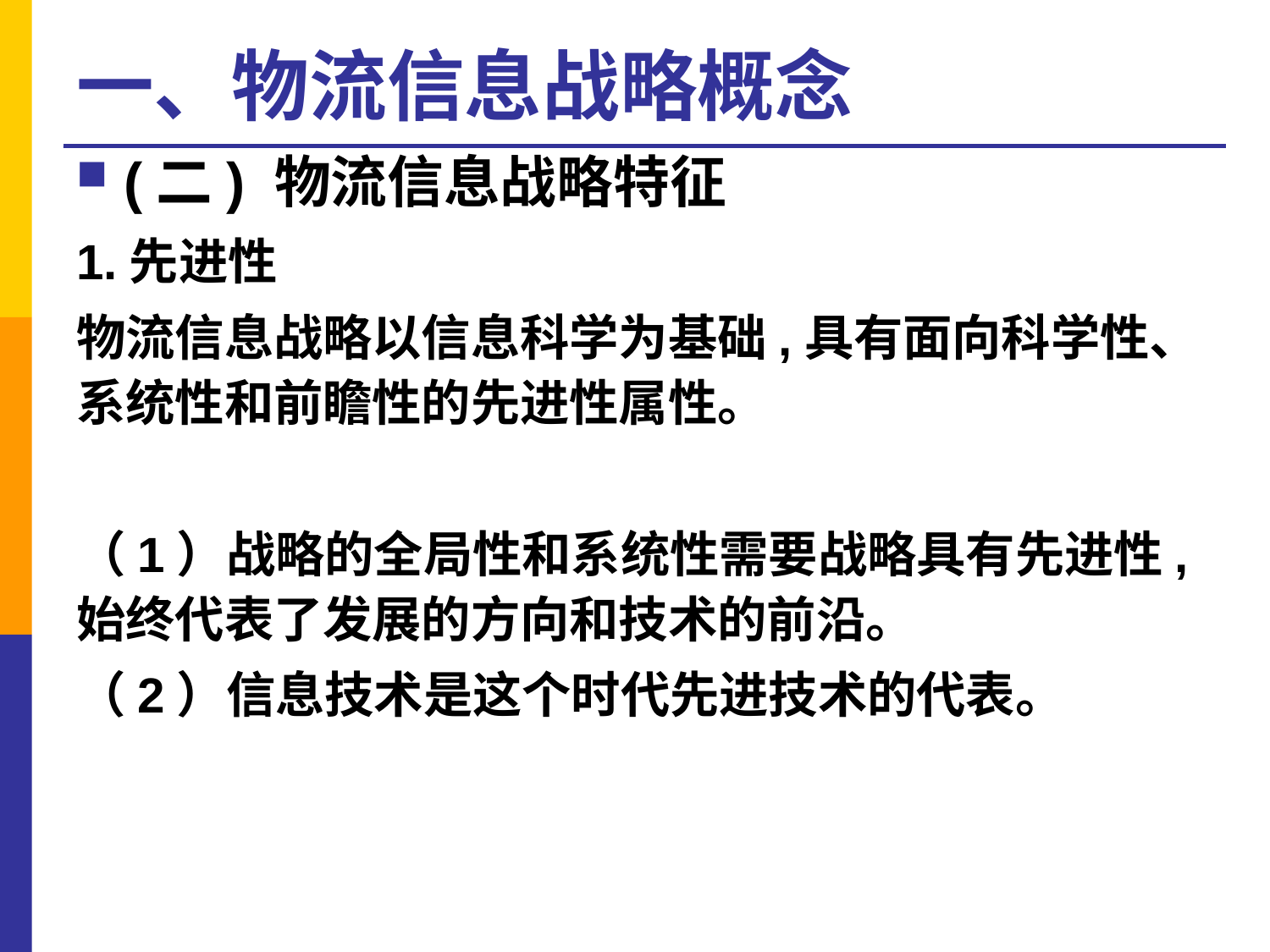

# 一、物流信息战略概念
(二) 物流信息战略特征
1.先进性
物流信息战略以信息科学为基础,具有面向科学性、系统性和前瞻性的先进性属性。

（1）战略的全局性和系统性需要战略具有先进性,始终代表了发展的方向和技术的前沿。
（2）信息技术是这个时代先进技术的代表。